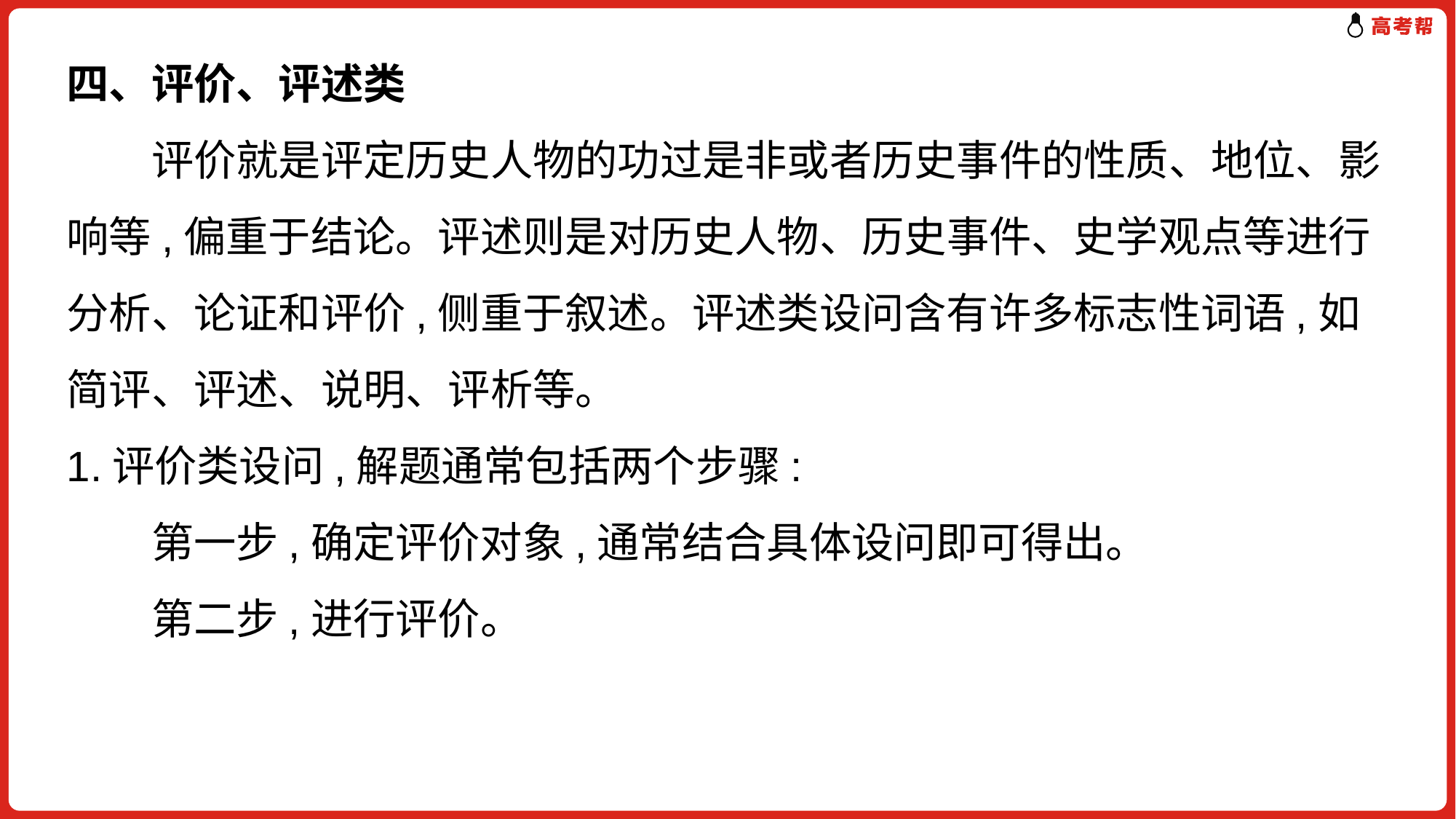

四、评价、评述类
　　评价就是评定历史人物的功过是非或者历史事件的性质、地位、影响等,偏重于结论。评述则是对历史人物、历史事件、史学观点等进行分析、论证和评价,侧重于叙述。评述类设问含有许多标志性词语,如简评、评述、说明、评析等。
1.评价类设问,解题通常包括两个步骤:
　　第一步,确定评价对象,通常结合具体设问即可得出。
　　第二步,进行评价。